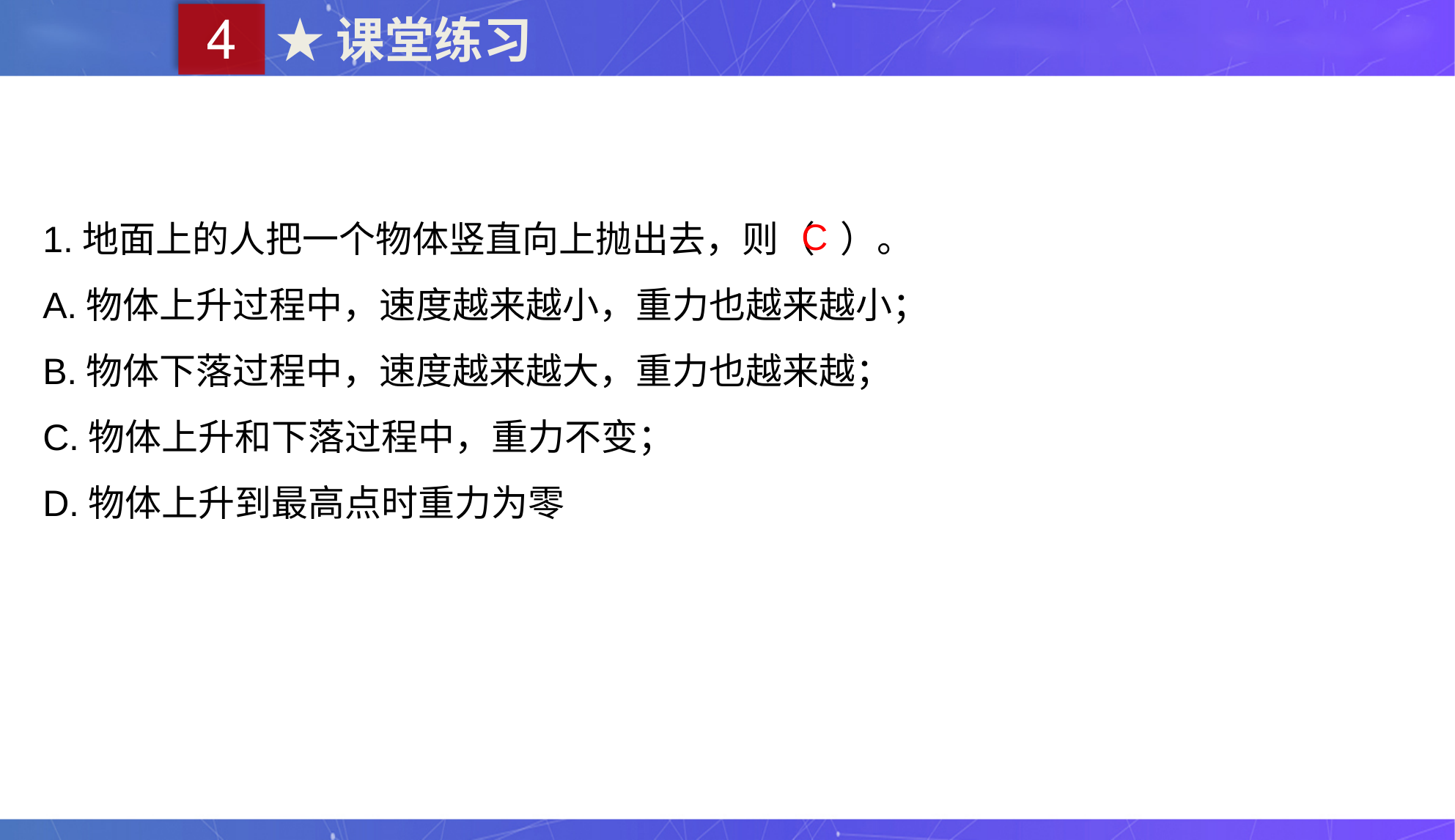

4
★课堂练习
1.地面上的人把一个物体竖直向上抛出去，则（   ）。
A.物体上升过程中，速度越来越小，重力也越来越小；
B.物体下落过程中，速度越来越大，重力也越来越；
C.物体上升和下落过程中，重力不变；
D.物体上升到最高点时重力为零
C